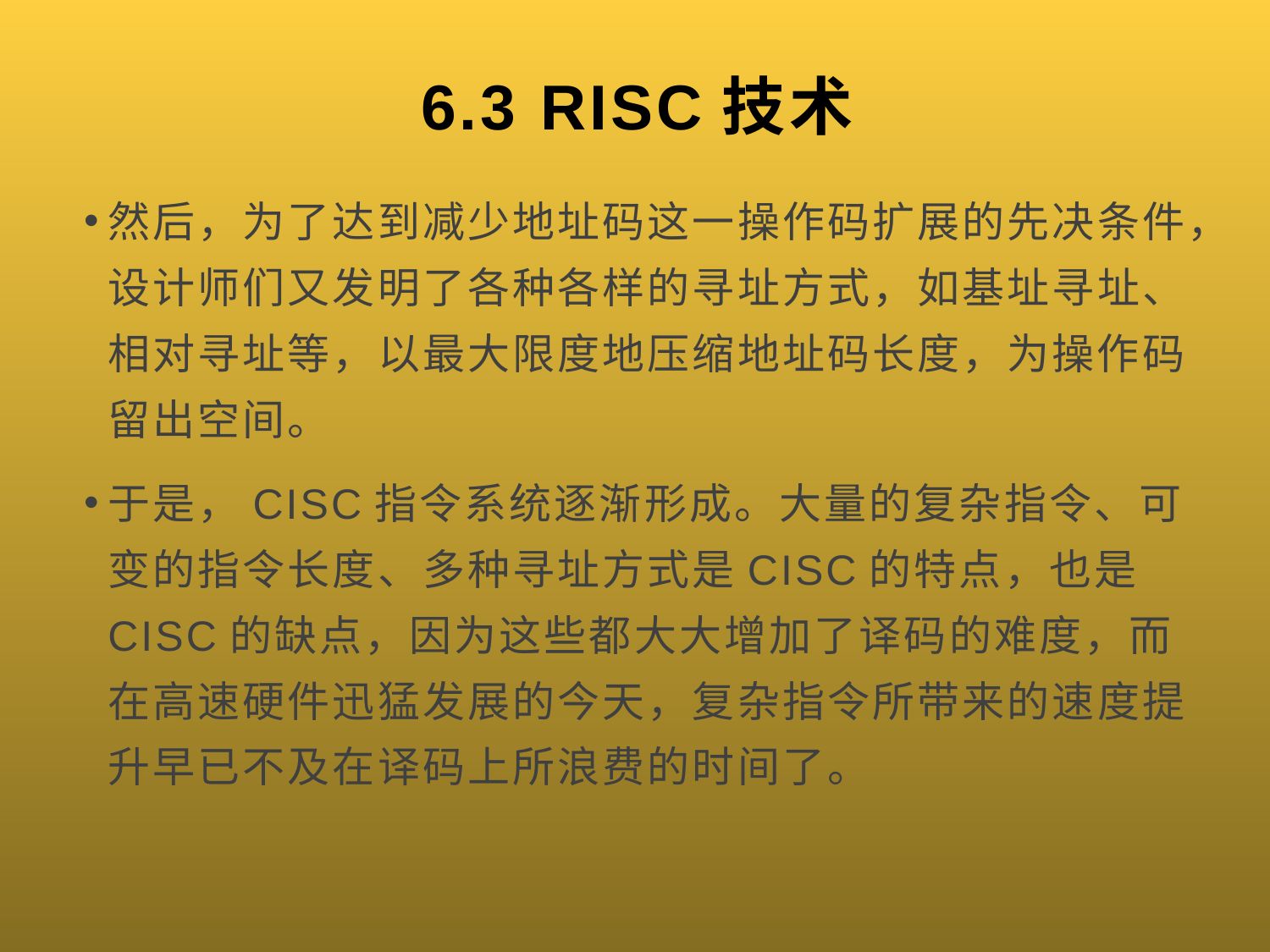

# 6.3 RISC技术
然后，为了达到减少地址码这一操作码扩展的先决条件，设计师们又发明了各种各样的寻址方式，如基址寻址、相对寻址等，以最大限度地压缩地址码长度，为操作码留出空间。
于是，CISC指令系统逐渐形成。大量的复杂指令、可变的指令长度、多种寻址方式是CISC的特点，也是CISC的缺点，因为这些都大大增加了译码的难度，而在高速硬件迅猛发展的今天，复杂指令所带来的速度提升早已不及在译码上所浪费的时间了。